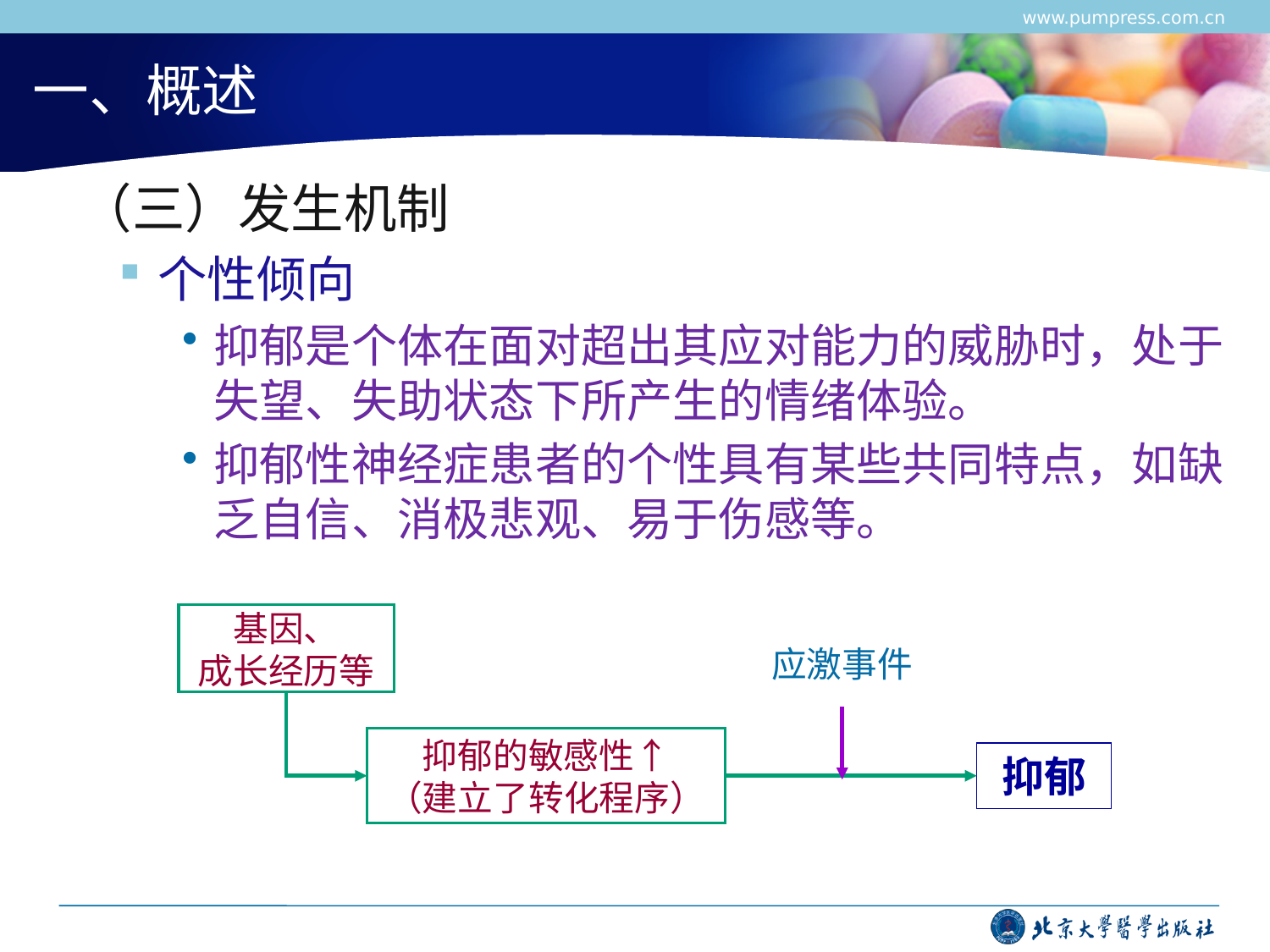

www.pumpress.com.cn
# 一、概述
 （三）发生机制
个性倾向
抑郁是个体在面对超出其应对能力的威胁时，处于失望、失助状态下所产生的情绪体验。
抑郁性神经症患者的个性具有某些共同特点，如缺乏自信、消极悲观、易于伤感等。
基因、
成长经历等
应激事件
抑郁的敏感性↑
（建立了转化程序）
抑郁